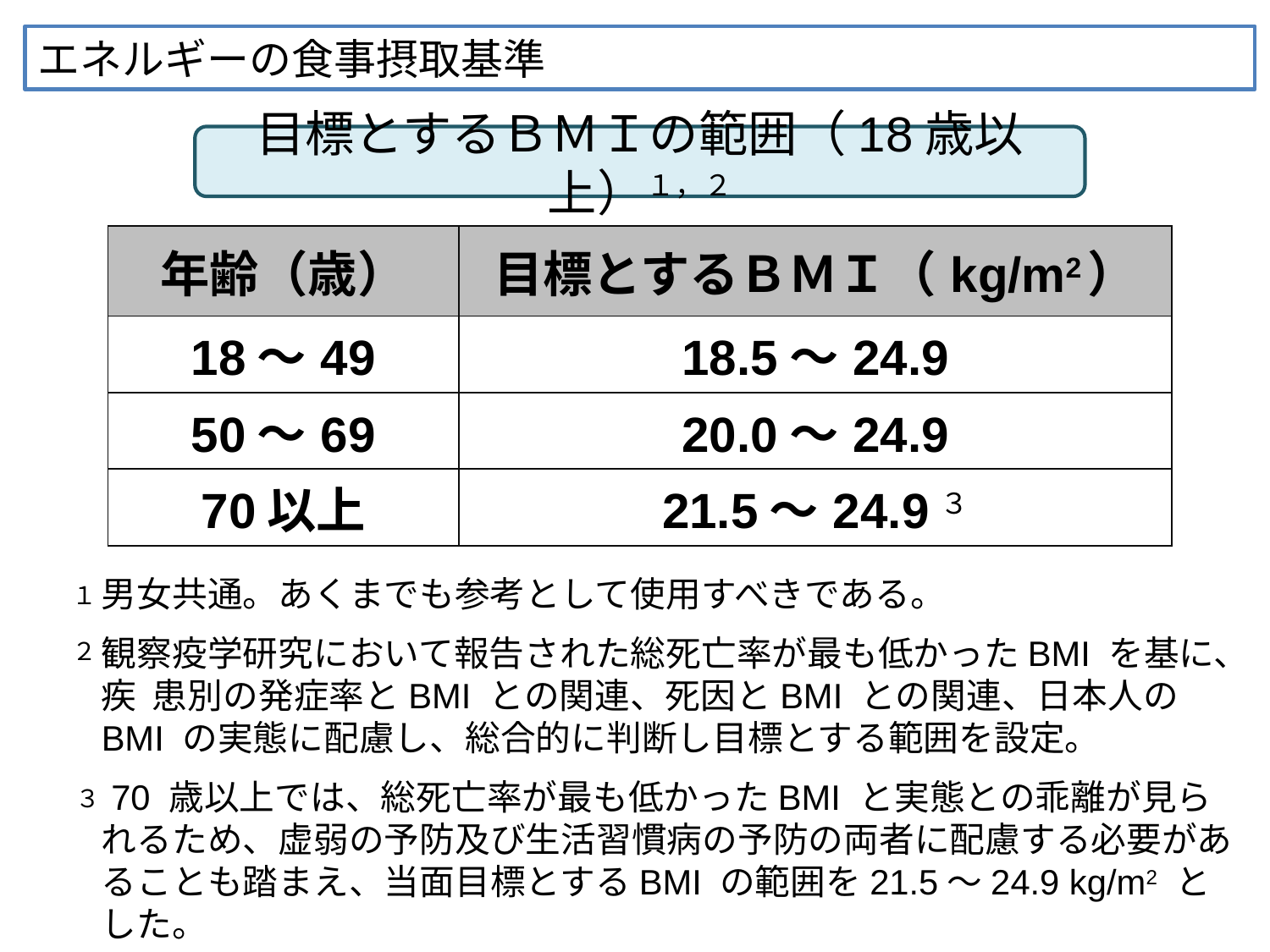

エネルギーの食事摂取基準
目標とするＢＭＩの範囲（18歳以上）１，２
| 年齢（歳） | 目標とするＢＭＩ（kg/m2） |
| --- | --- |
| 18～49 | 18.5～24.9 |
| 50～69 | 20.0～24.9 |
| 70以上 | 21.5～24.9３ |
男女共通。あくまでも参考として使用すべきである。

観察疫学研究において報告された総死亡率が最も低かったBMI を基に、疾  患別の発症率とBMI との関連、死因とBMI との関連、日本人のBMI の実態に配慮し、総合的に判断し目標とする範囲を設定。

 70 歳以上では、総死亡率が最も低かったBMI と実態との乖離が見られるため、虚弱の予防及び生活習慣病の予防の両者に配慮する必要があることも踏まえ、当面目標とするBMI の範囲を21.5～24.9 kg/m2 とした。
１
２
３